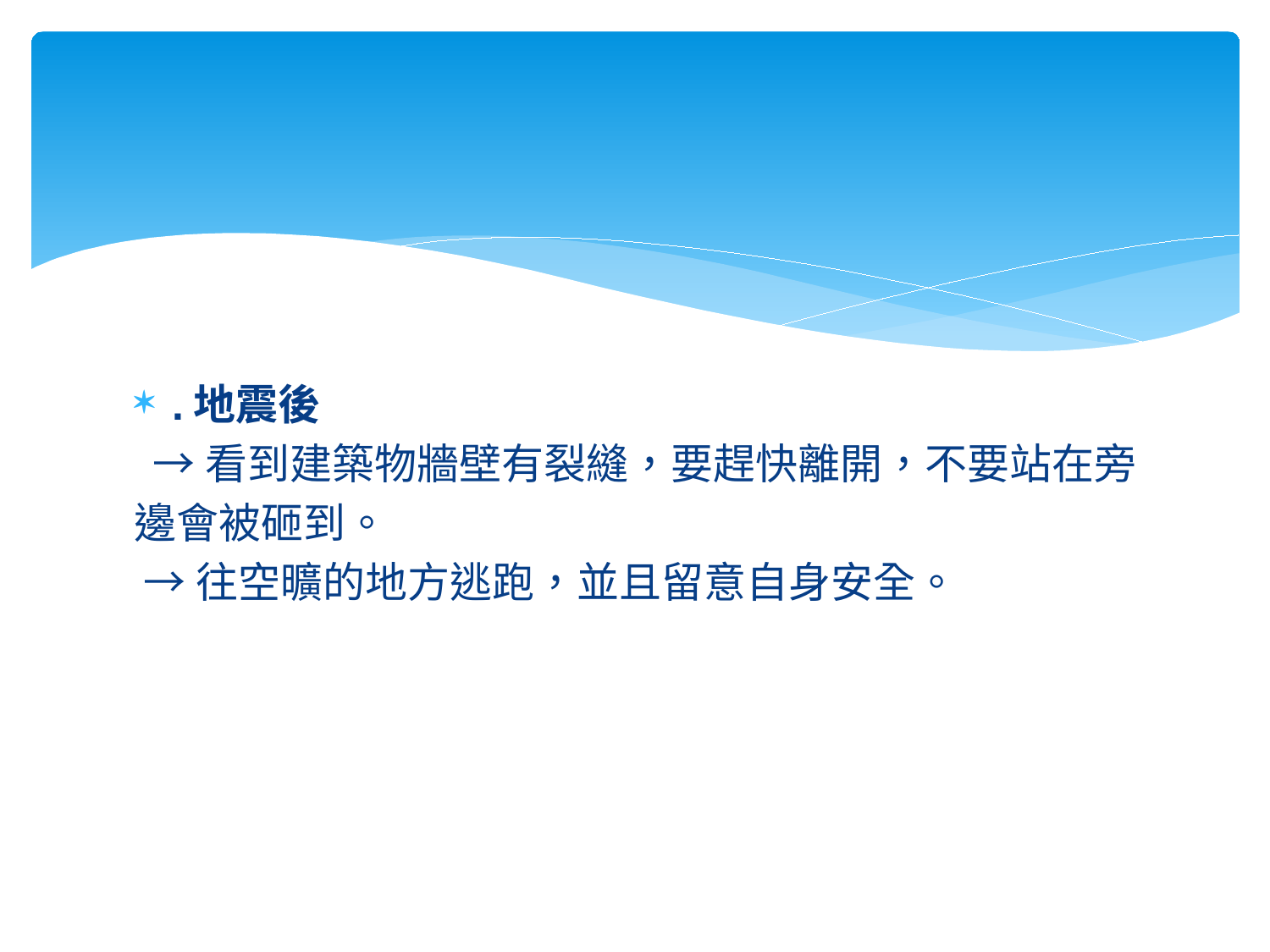

#
.地震後
  →看到建築物牆壁有裂縫，要趕快離開，不要站在旁
邊會被砸到。
 →往空曠的地方逃跑，並且留意自身安全。